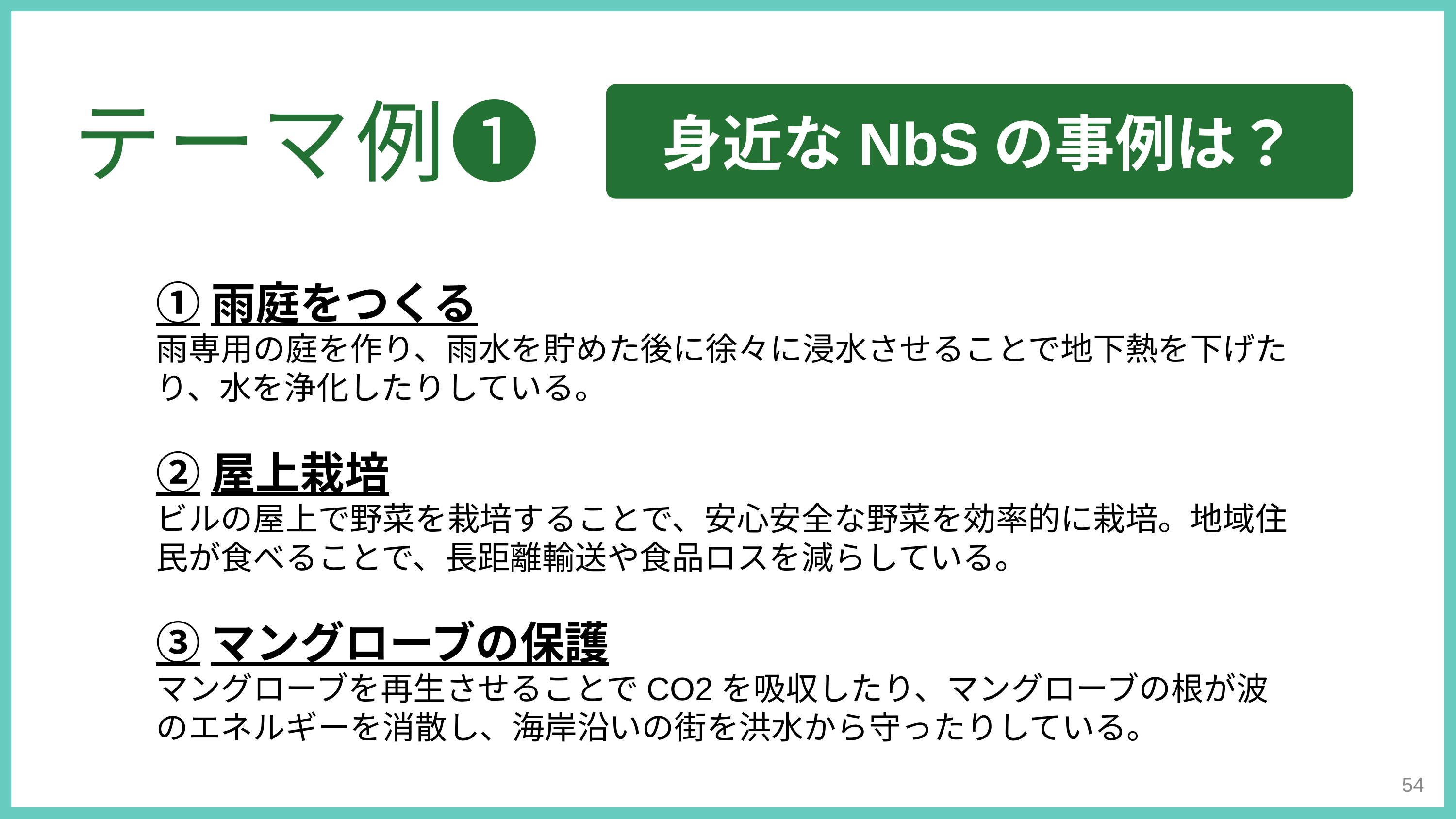

身近なNbSの事例は？
テーマ例❶
①雨庭をつくる
雨専用の庭を作り、雨水を貯めた後に徐々に浸水させることで地下熱を下げたり、水を浄化したりしている。

②屋上栽培
ビルの屋上で野菜を栽培することで、安心安全な野菜を効率的に栽培。地域住民が食べることで、長距離輸送や食品ロスを減らしている。

③マングローブの保護
マングローブを再生させることでCO2を吸収したり、マングローブの根が波のエネルギーを消散し、海岸沿いの街を洪水から守ったりしている。

54